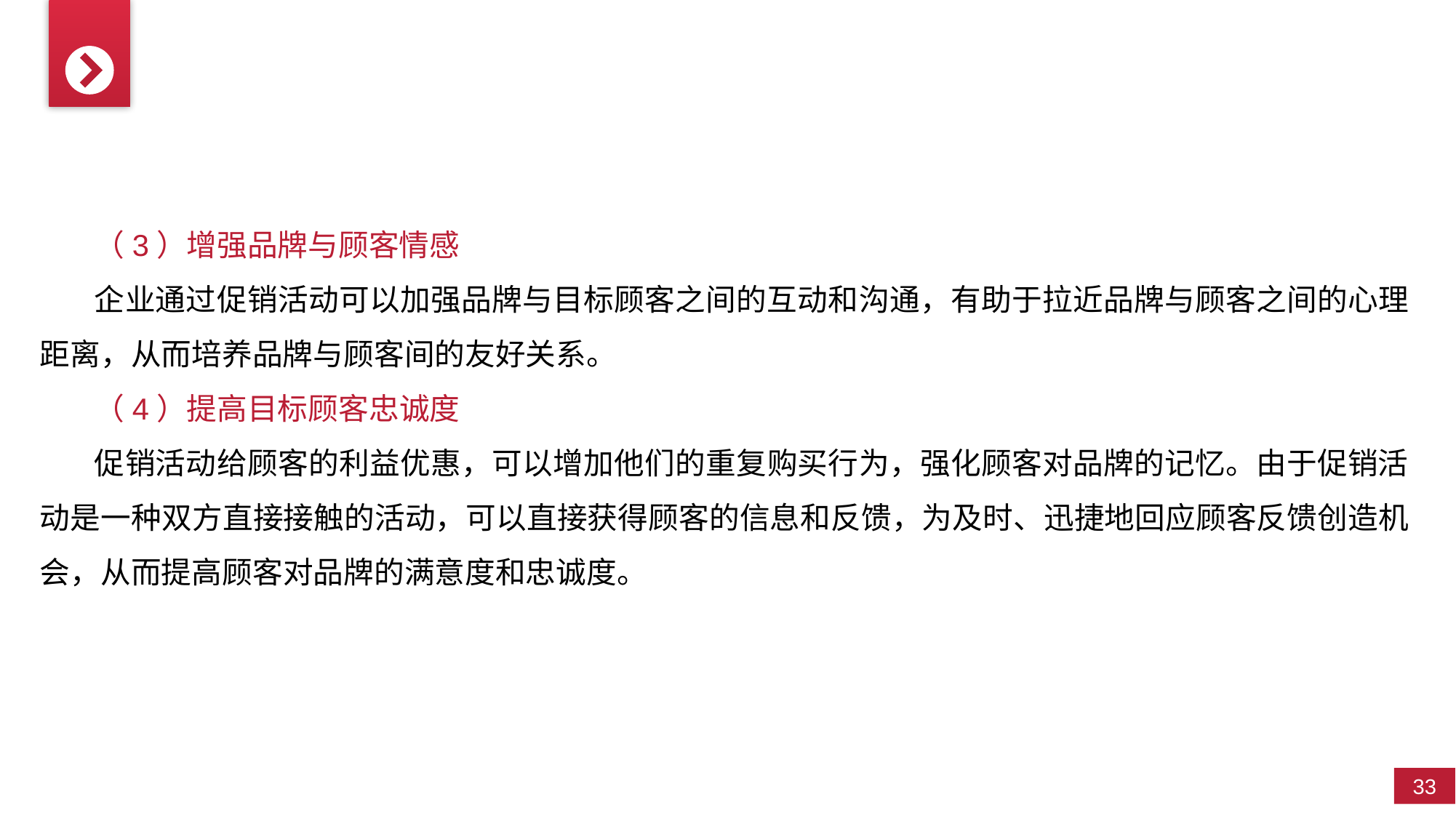

（3）增强品牌与顾客情感
企业通过促销活动可以加强品牌与目标顾客之间的互动和沟通，有助于拉近品牌与顾客之间的心理距离，从而培养品牌与顾客间的友好关系。
（4）提高目标顾客忠诚度
促销活动给顾客的利益优惠，可以增加他们的重复购买行为，强化顾客对品牌的记忆。由于促销活动是一种双方直接接触的活动，可以直接获得顾客的信息和反馈，为及时、迅捷地回应顾客反馈创造机会，从而提高顾客对品牌的满意度和忠诚度。